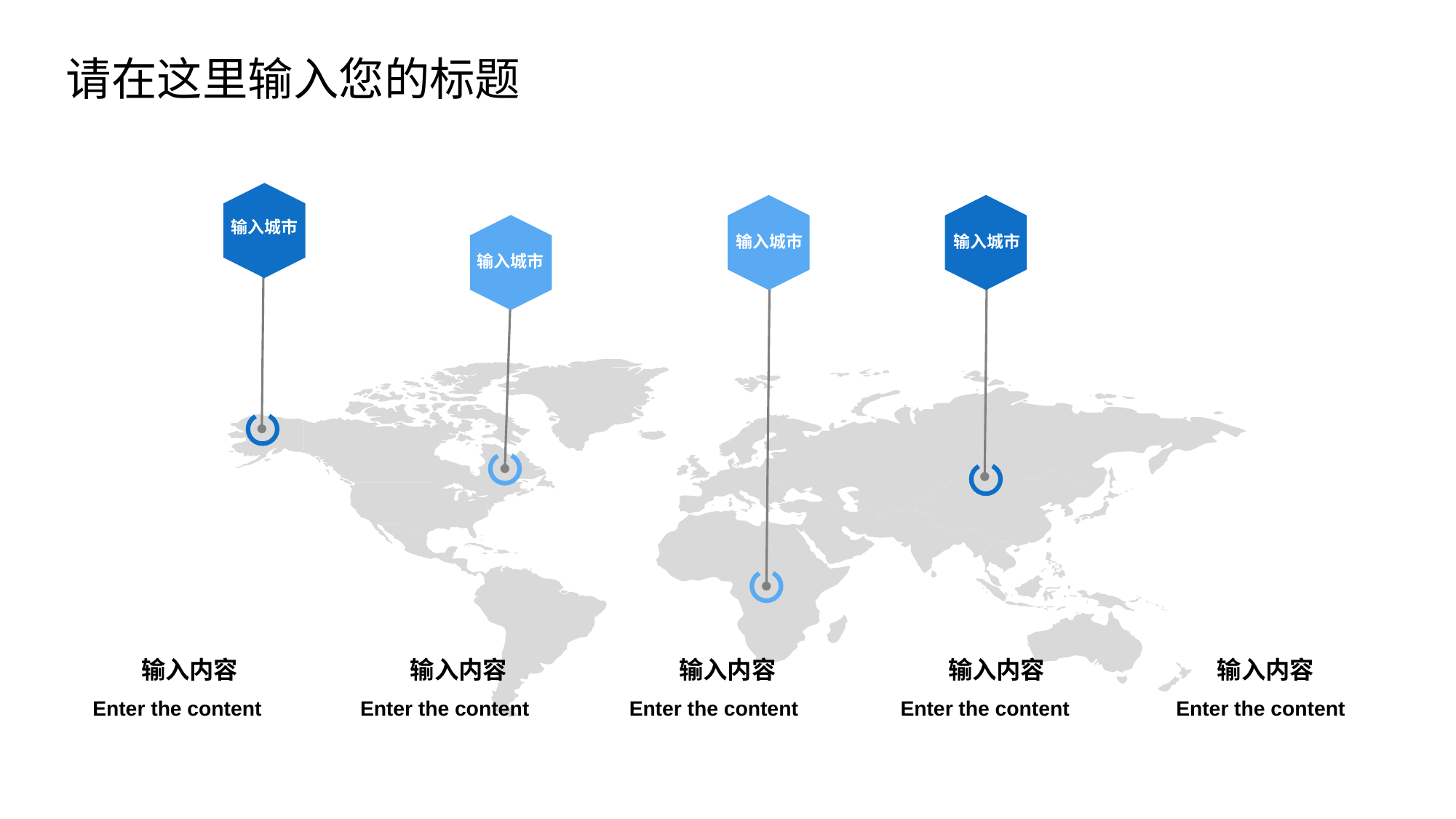

请在这里输入您的标题

输入城市

输入城市
输入城市

输入城市

输入内容
输入内容
输入内容
输入内容
输入内容
Enter the content

Enter the content

Enter the content

Enter the content

Enter the content